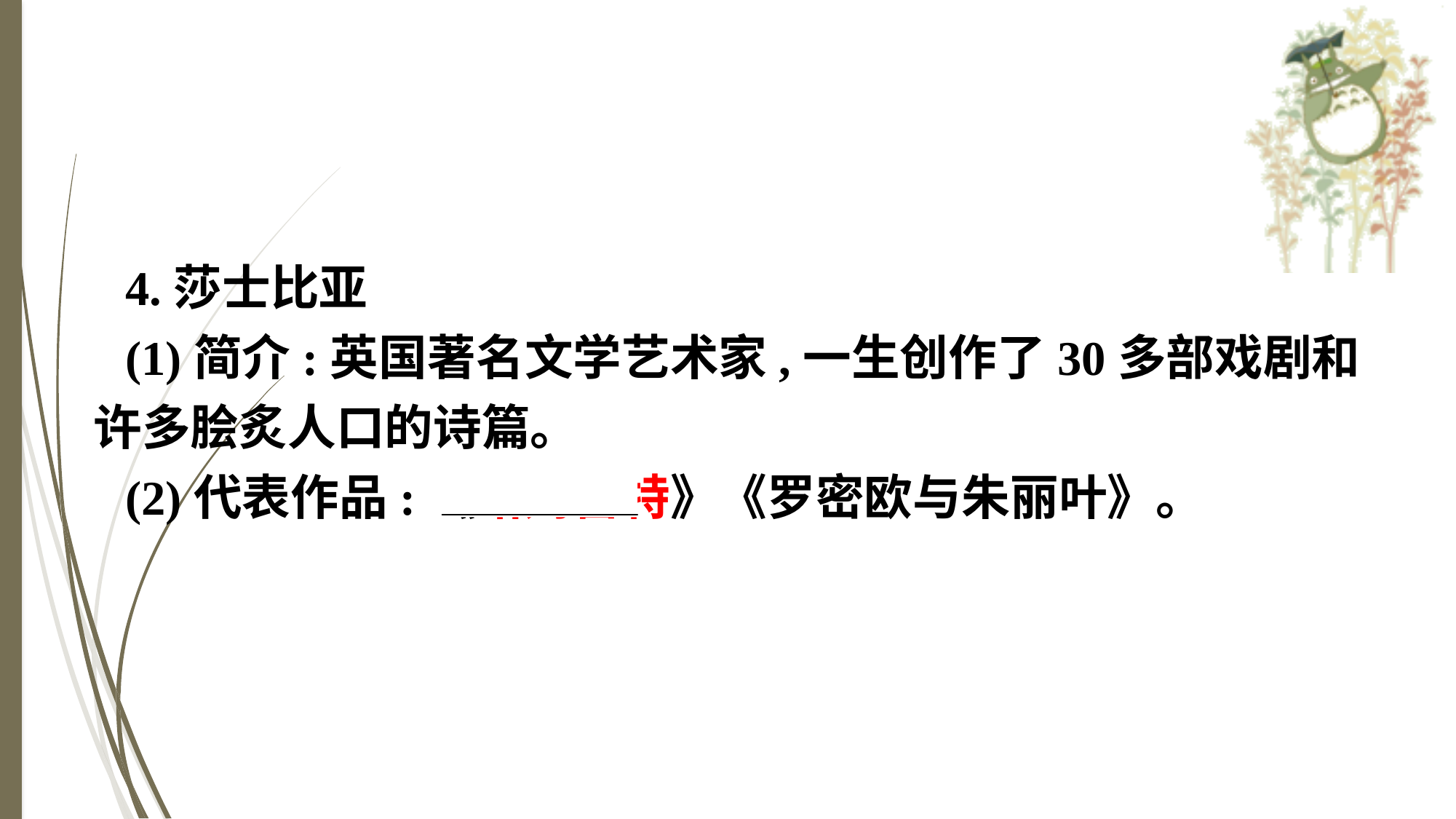

4.莎士比亚
(1)简介:英国著名文学艺术家,一生创作了30多部戏剧和许多脍炙人口的诗篇。
(2)代表作品:《哈姆雷特》《罗密欧与朱丽叶》。